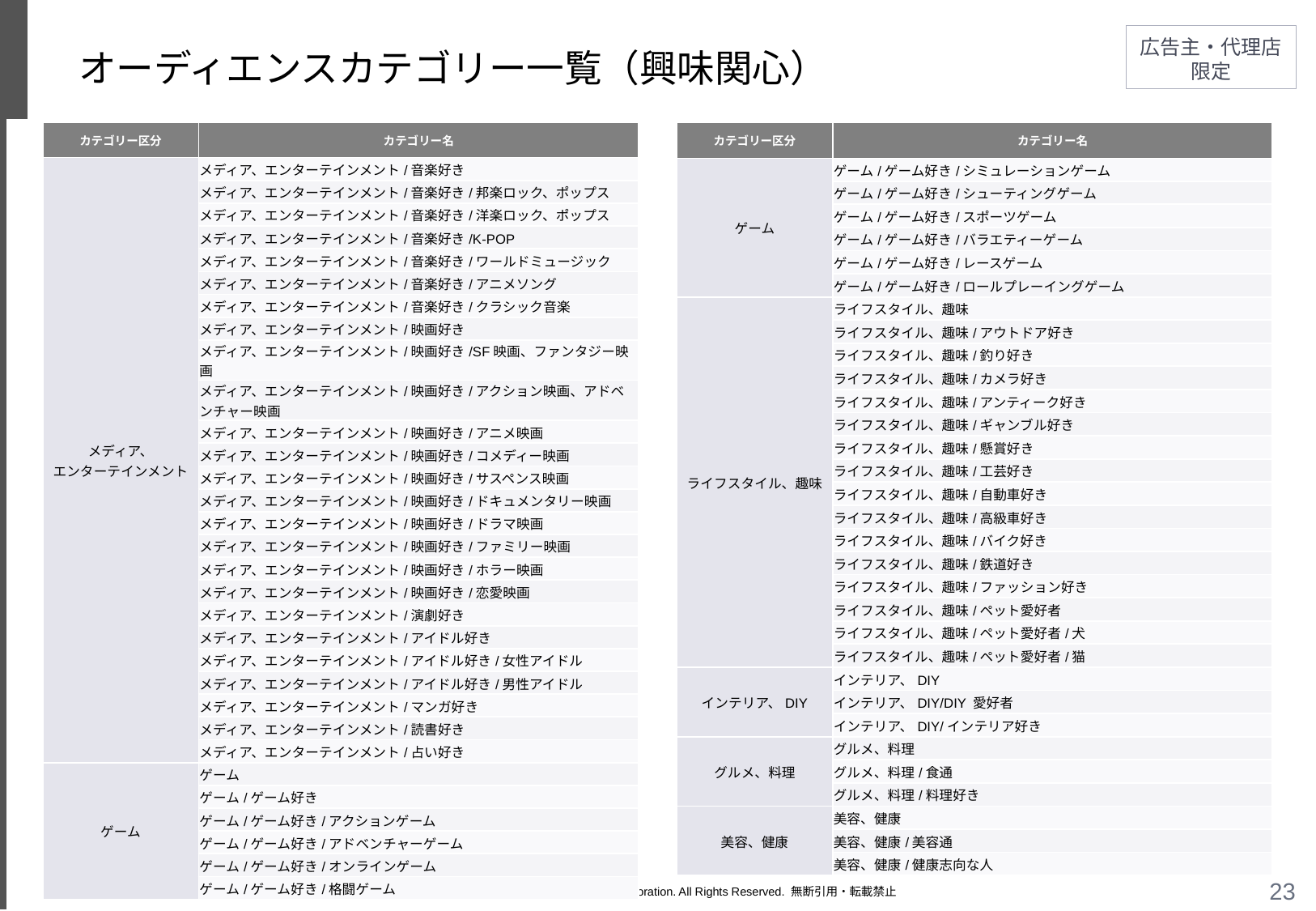

# オーディエンスカテゴリー一覧（興味関心）
| カテゴリー区分 | カテゴリー名 |
| --- | --- |
| メディア、 エンターテインメント | メディア、エンターテインメント/音楽好き |
|  | メディア、エンターテインメント/音楽好き/邦楽ロック、ポップス |
|  | メディア、エンターテインメント/音楽好き/洋楽ロック、ポップス |
|  | メディア、エンターテインメント/音楽好き/K-POP |
|  | メディア、エンターテインメント/音楽好き/ワールドミュージック |
|  | メディア、エンターテインメント/音楽好き/アニメソング |
|  | メディア、エンターテインメント/音楽好き/クラシック音楽 |
|  | メディア、エンターテインメント/映画好き |
|  | メディア、エンターテインメント/映画好き/SF映画、ファンタジー映画 |
|  | メディア、エンターテインメント/映画好き/アクション映画、アドベンチャー映画 |
|  | メディア、エンターテインメント/映画好き/アニメ映画 |
|  | メディア、エンターテインメント/映画好き/コメディー映画 |
|  | メディア、エンターテインメント/映画好き/サスペンス映画 |
|  | メディア、エンターテインメント/映画好き/ドキュメンタリー映画 |
|  | メディア、エンターテインメント/映画好き/ドラマ映画 |
|  | メディア、エンターテインメント/映画好き/ファミリー映画 |
|  | メディア、エンターテインメント/映画好き/ホラー映画 |
|  | メディア、エンターテインメント/映画好き/恋愛映画 |
|  | メディア、エンターテインメント/演劇好き |
|  | メディア、エンターテインメント/アイドル好き |
|  | メディア、エンターテインメント/アイドル好き/女性アイドル |
|  | メディア、エンターテインメント/アイドル好き/男性アイドル |
|  | メディア、エンターテインメント/マンガ好き |
|  | メディア、エンターテインメント/読書好き |
|  | メディア、エンターテインメント/占い好き |
| ゲーム | ゲーム |
|  | ゲーム/ゲーム好き |
|  | ゲーム/ゲーム好き/アクションゲーム |
|  | ゲーム/ゲーム好き/アドベンチャーゲーム |
|  | ゲーム/ゲーム好き/オンラインゲーム |
|  | ゲーム/ゲーム好き/格闘ゲーム |
| カテゴリー区分 | カテゴリー名 |
| --- | --- |
| ゲーム | ゲーム/ゲーム好き/シミュレーションゲーム |
|  | ゲーム/ゲーム好き/シューティングゲーム |
|  | ゲーム/ゲーム好き/スポーツゲーム |
|  | ゲーム/ゲーム好き/バラエティーゲーム |
|  | ゲーム/ゲーム好き/レースゲーム |
|  | ゲーム/ゲーム好き/ロールプレーイングゲーム |
| ライフスタイル、趣味 | ライフスタイル、趣味 |
|  | ライフスタイル、趣味/アウトドア好き |
|  | ライフスタイル、趣味/釣り好き |
|  | ライフスタイル、趣味/カメラ好き |
|  | ライフスタイル、趣味/アンティーク好き |
|  | ライフスタイル、趣味/ギャンブル好き |
|  | ライフスタイル、趣味/懸賞好き |
|  | ライフスタイル、趣味/工芸好き |
|  | ライフスタイル、趣味/自動車好き |
|  | ライフスタイル、趣味/高級車好き |
|  | ライフスタイル、趣味/バイク好き |
|  | ライフスタイル、趣味/鉄道好き |
|  | ライフスタイル、趣味/ファッション好き |
|  | ライフスタイル、趣味/ペット愛好者 |
|  | ライフスタイル、趣味/ペット愛好者/犬 |
|  | ライフスタイル、趣味/ペット愛好者/猫 |
| インテリア、DIY | インテリア、DIY |
|  | インテリア、DIY/DIY 愛好者 |
|  | インテリア、DIY/インテリア好き |
| グルメ、料理 | グルメ、料理 |
|  | グルメ、料理/食通 |
|  | グルメ、料理/料理好き |
| 美容、健康 | 美容、健康 |
|  | 美容、健康/美容通 |
|  | 美容、健康/健康志向な人 |
Copyright（C）2020 Yahoo Japan Corporation. All Rights Reserved. 無断引用・転載禁止